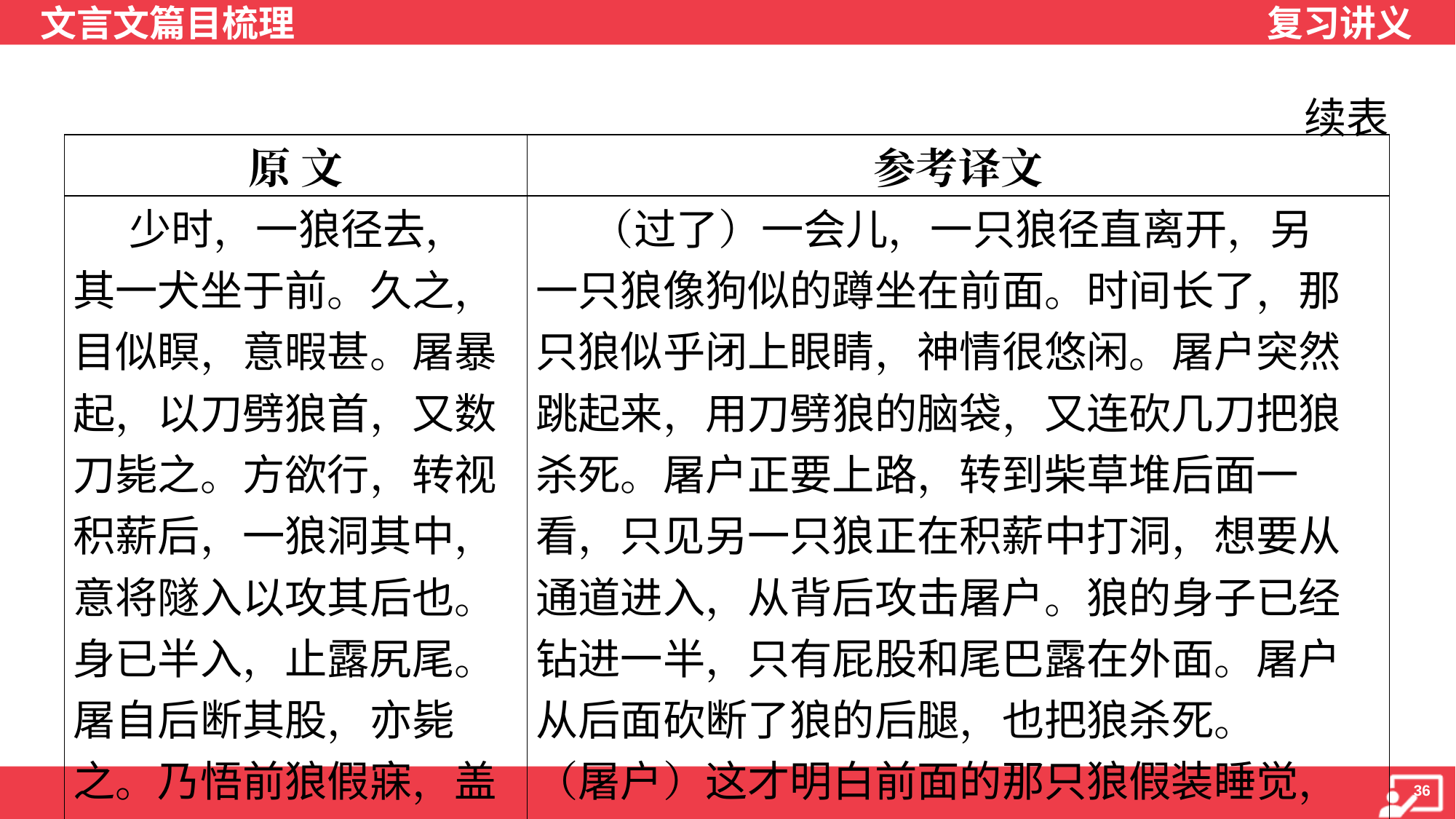

续表
| 原 文 | 参考译文 |
| --- | --- |
| 少时，一狼径去， 其一犬坐于前。久之， 目似瞑，意暇甚。屠暴 起，以刀劈狼首，又数 刀毙之。方欲行，转视 积薪后，一狼洞其中， 意将隧入以攻其后也。 身已半入，止露尻尾。 屠自后断其股，亦毙 之。乃悟前狼假寐，盖 以诱敌。 | （过了）一会儿，一只狼径直离开，另 一只狼像狗似的蹲坐在前面。时间长了，那 只狼似乎闭上眼睛，神情很悠闲。屠户突然 跳起来，用刀劈狼的脑袋，又连砍几刀把狼 杀死。屠户正要上路，转到柴草堆后面一 看，只见另一只狼正在积薪中打洞，想要从 通道进入，从背后攻击屠户。狼的身子已经 钻进一半，只有屁股和尾巴露在外面。屠户 从后面砍断了狼的后腿，也把狼杀死。 （屠户）这才明白前面的那只狼假装睡觉， 原来是用来诱惑敌方的。 |